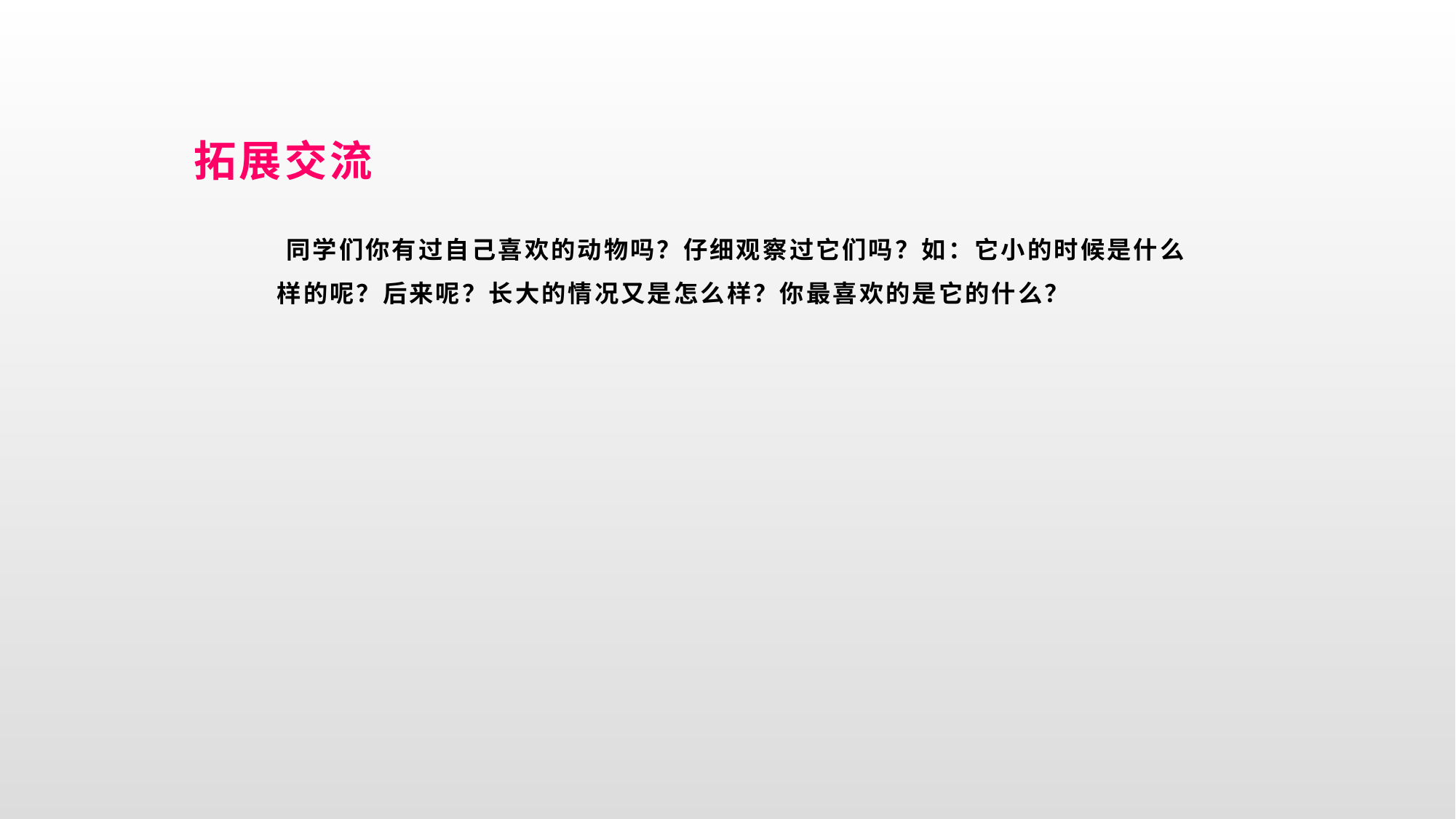

拓展交流
    同学们你有过自己喜欢的动物吗？仔细观察过它们吗？如：它小的时候是什么样的呢？后来呢？长大的情况又是怎么样？你最喜欢的是它的什么？